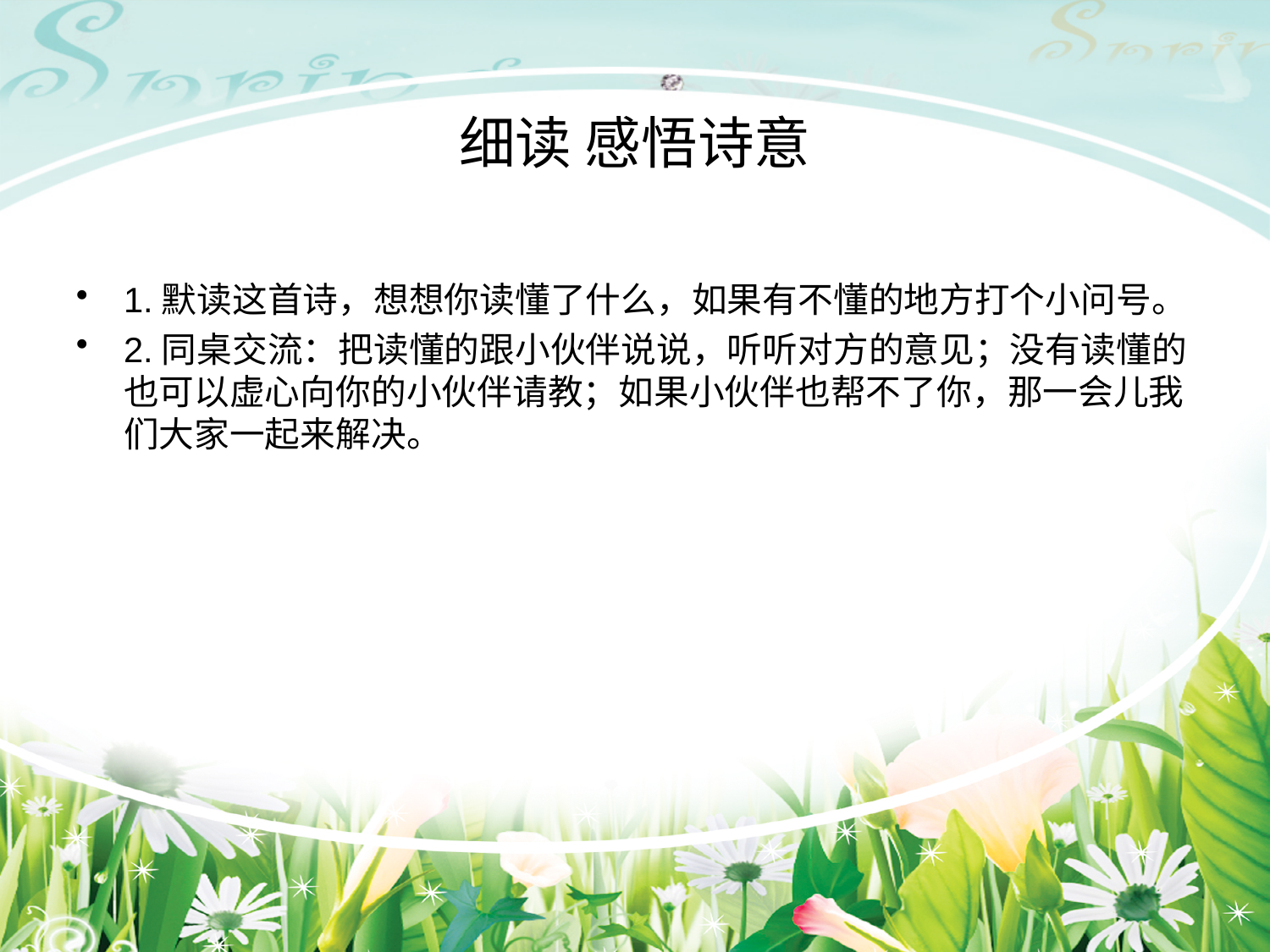

# 细读 感悟诗意

1.默读这首诗，想想你读懂了什么，如果有不懂的地方打个小问号。
2.同桌交流：把读懂的跟小伙伴说说，听听对方的意见；没有读懂的也可以虚心向你的小伙伴请教；如果小伙伴也帮不了你，那一会儿我们大家一起来解决。